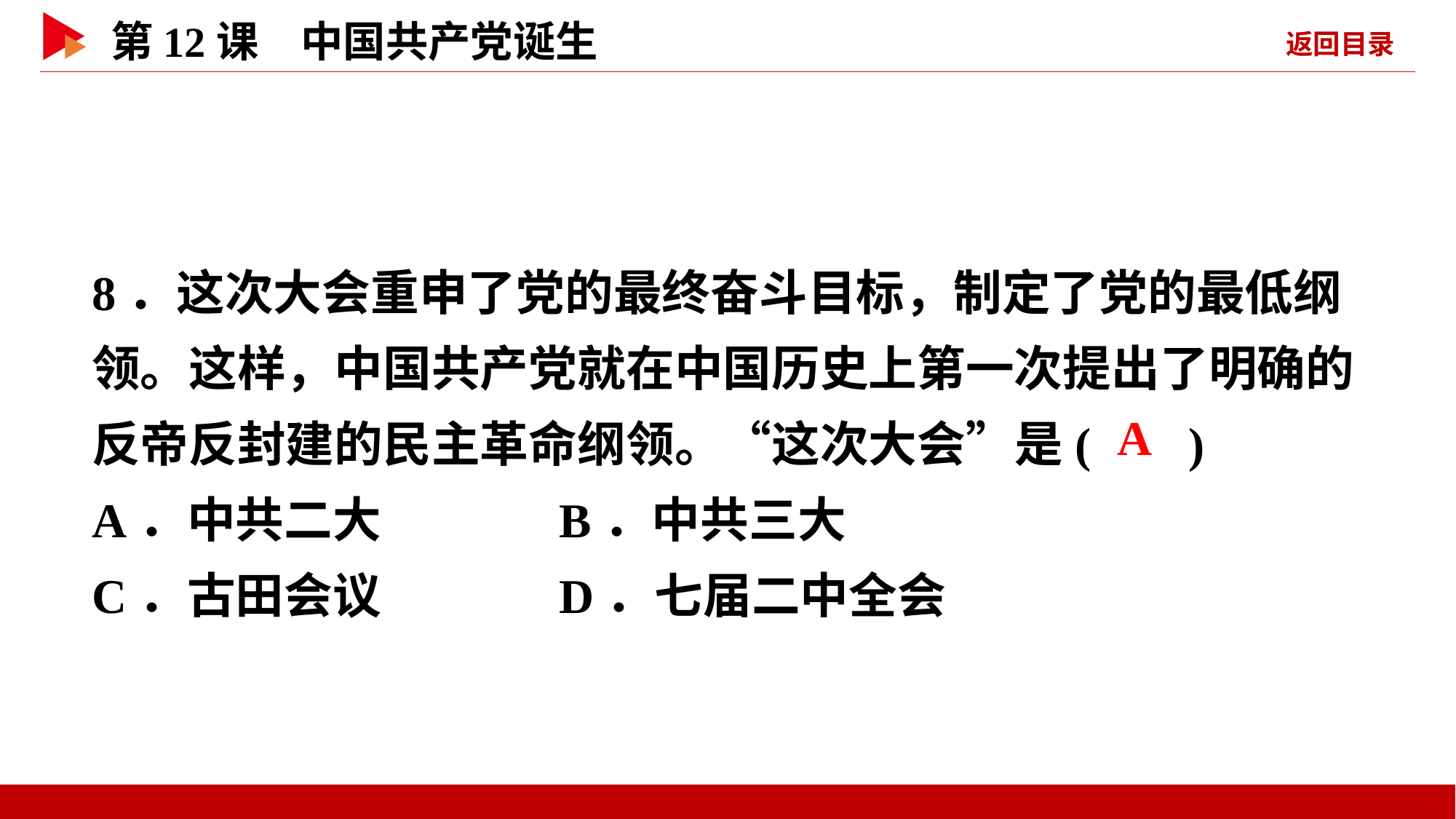

8．这次大会重申了党的最终奋斗目标，制定了党的最低纲领。这样，中国共产党就在中国历史上第一次提出了明确的反帝反封建的民主革命纲领。“这次大会”是(        )
A．中共二大               B．中共三大
C．古田会议               D．七届二中全会
   A